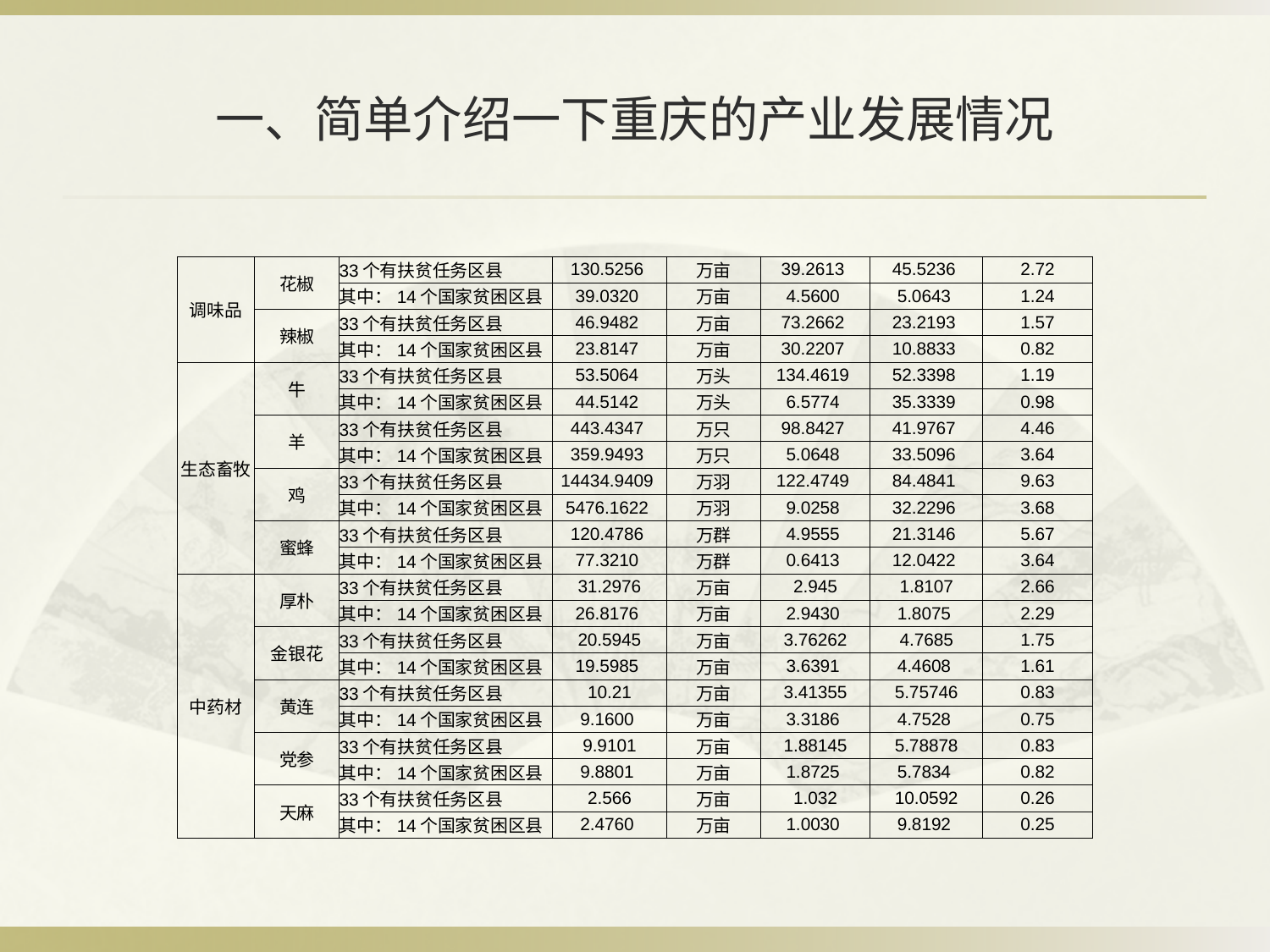

# 一、简单介绍一下重庆的产业发展情况
| 调味品 | 花椒 | 33个有扶贫任务区县 | 130.5256 | 万亩 | 39.2613 | 45.5236 | 2.72 |
| --- | --- | --- | --- | --- | --- | --- | --- |
|  |  | 其中：14个国家贫困区县 | 39.0320 | 万亩 | 4.5600 | 5.0643 | 1.24 |
|  | 辣椒 | 33个有扶贫任务区县 | 46.9482 | 万亩 | 73.2662 | 23.2193 | 1.57 |
|  |  | 其中：14个国家贫困区县 | 23.8147 | 万亩 | 30.2207 | 10.8833 | 0.82 |
| 生态畜牧 | 牛 | 33个有扶贫任务区县 | 53.5064 | 万头 | 134.4619 | 52.3398 | 1.19 |
|  |  | 其中：14个国家贫困区县 | 44.5142 | 万头 | 6.5774 | 35.3339 | 0.98 |
|  | 羊 | 33个有扶贫任务区县 | 443.4347 | 万只 | 98.8427 | 41.9767 | 4.46 |
|  |  | 其中：14个国家贫困区县 | 359.9493 | 万只 | 5.0648 | 33.5096 | 3.64 |
|  | 鸡 | 33个有扶贫任务区县 | 14434.9409 | 万羽 | 122.4749 | 84.4841 | 9.63 |
|  |  | 其中：14个国家贫困区县 | 5476.1622 | 万羽 | 9.0258 | 32.2296 | 3.68 |
|  | 蜜蜂 | 33个有扶贫任务区县 | 120.4786 | 万群 | 4.9555 | 21.3146 | 5.67 |
|  |  | 其中：14个国家贫困区县 | 77.3210 | 万群 | 0.6413 | 12.0422 | 3.64 |
| 中药材 | 厚朴 | 33个有扶贫任务区县 | 31.2976 | 万亩 | 2.945 | 1.8107 | 2.66 |
|  |  | 其中：14个国家贫困区县 | 26.8176 | 万亩 | 2.9430 | 1.8075 | 2.29 |
|  | 金银花 | 33个有扶贫任务区县 | 20.5945 | 万亩 | 3.76262 | 4.7685 | 1.75 |
|  |  | 其中：14个国家贫困区县 | 19.5985 | 万亩 | 3.6391 | 4.4608 | 1.61 |
|  | 黄连 | 33个有扶贫任务区县 | 10.21 | 万亩 | 3.41355 | 5.75746 | 0.83 |
|  |  | 其中：14个国家贫困区县 | 9.1600 | 万亩 | 3.3186 | 4.7528 | 0.75 |
|  | 党参 | 33个有扶贫任务区县 | 9.9101 | 万亩 | 1.88145 | 5.78878 | 0.83 |
|  |  | 其中：14个国家贫困区县 | 9.8801 | 万亩 | 1.8725 | 5.7834 | 0.82 |
|  | 天麻 | 33个有扶贫任务区县 | 2.566 | 万亩 | 1.032 | 10.0592 | 0.26 |
|  |  | 其中：14个国家贫困区县 | 2.4760 | 万亩 | 1.0030 | 9.8192 | 0.25 |